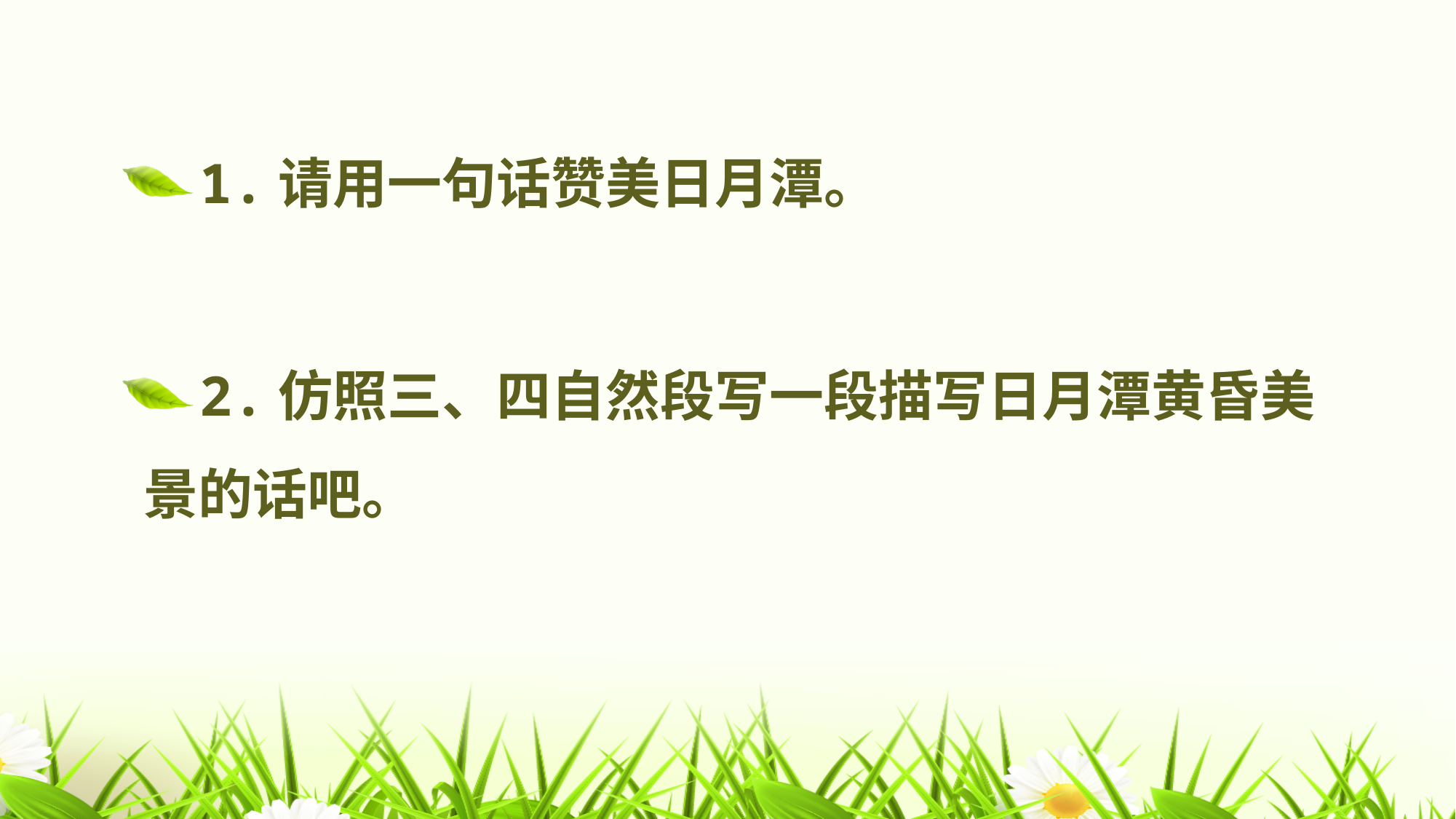

1.请用一句话赞美日月潭。
2.仿照三、四自然段写一段描写日月潭黄昏美景的话吧。